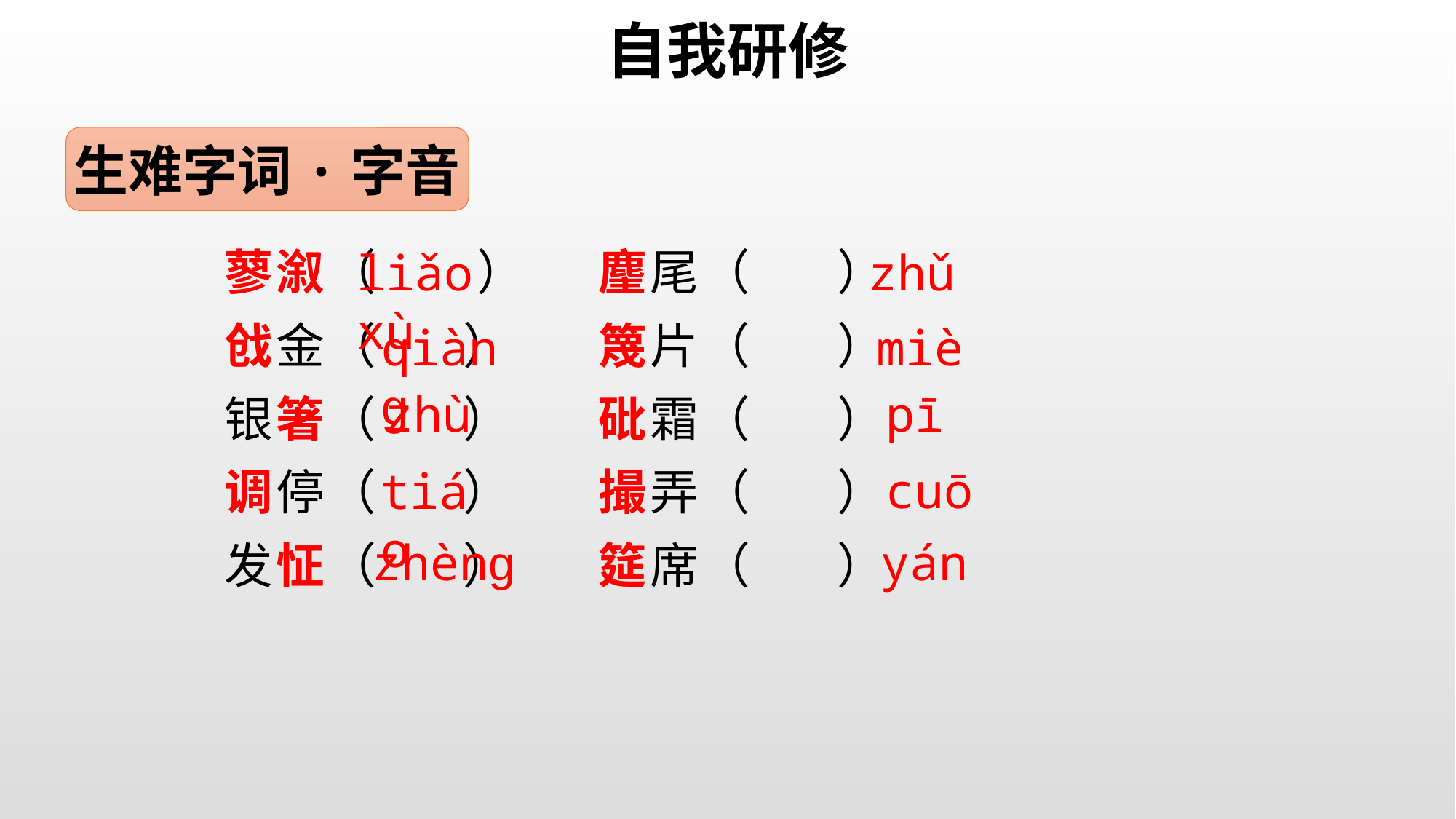

自我研修
生难字词·字音
蓼溆（       ）     麈尾（      ）
戗金（      ）      篾片（      ）
银箸（      ）      砒霜（      ）
调停（      ）      撮弄（      ）
发怔（      ）      筵席（      ）

liǎo xù
zhǔ
miè
qiàng
zhù
pī
cuō
tiáo
zhèng
yán